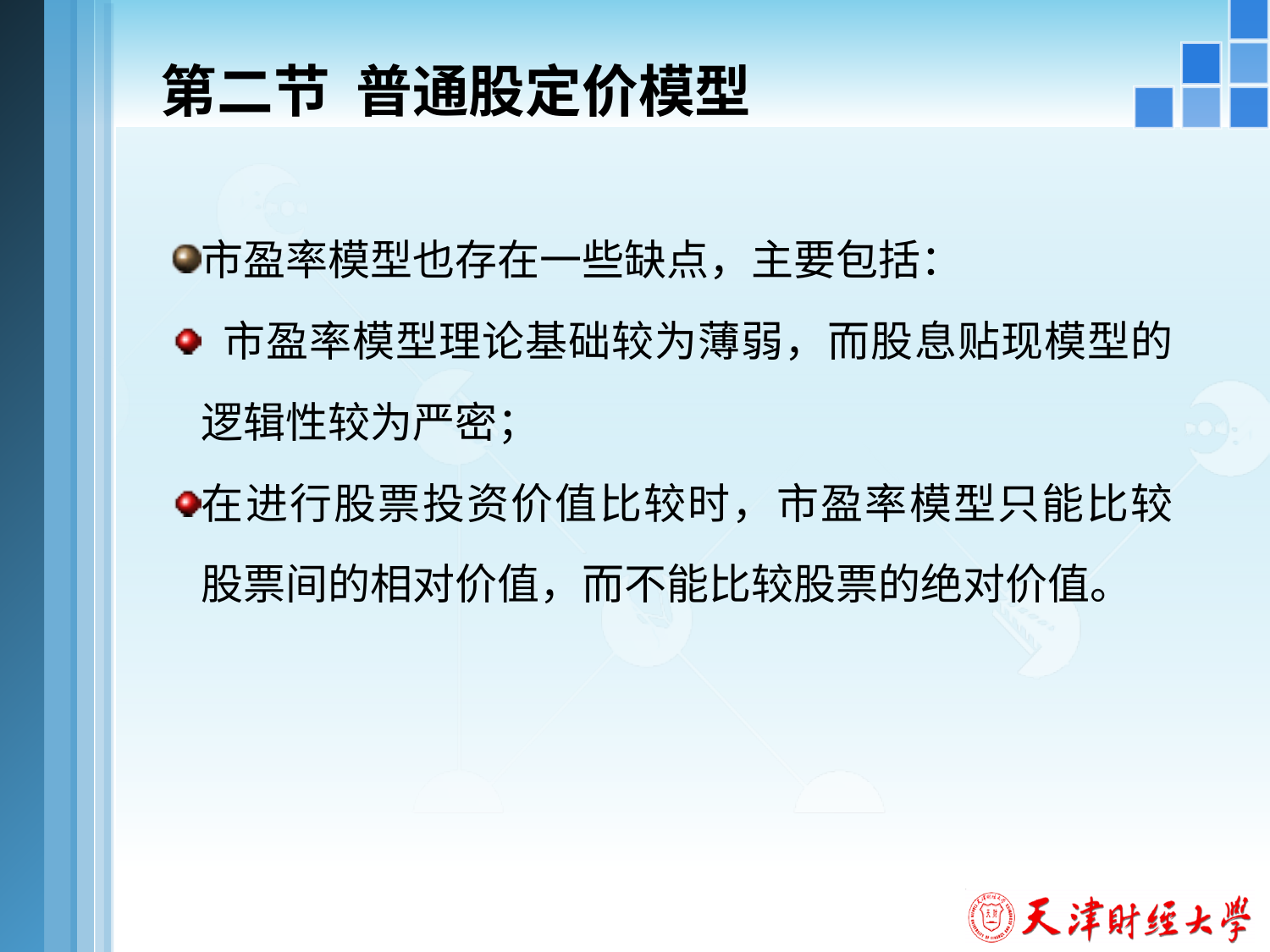

# 第二节  普通股定价模型
市盈率模型也存在一些缺点，主要包括：
 市盈率模型理论基础较为薄弱，而股息贴现模型的逻辑性较为严密；
在进行股票投资价值比较时，市盈率模型只能比较股票间的相对价值，而不能比较股票的绝对价值。